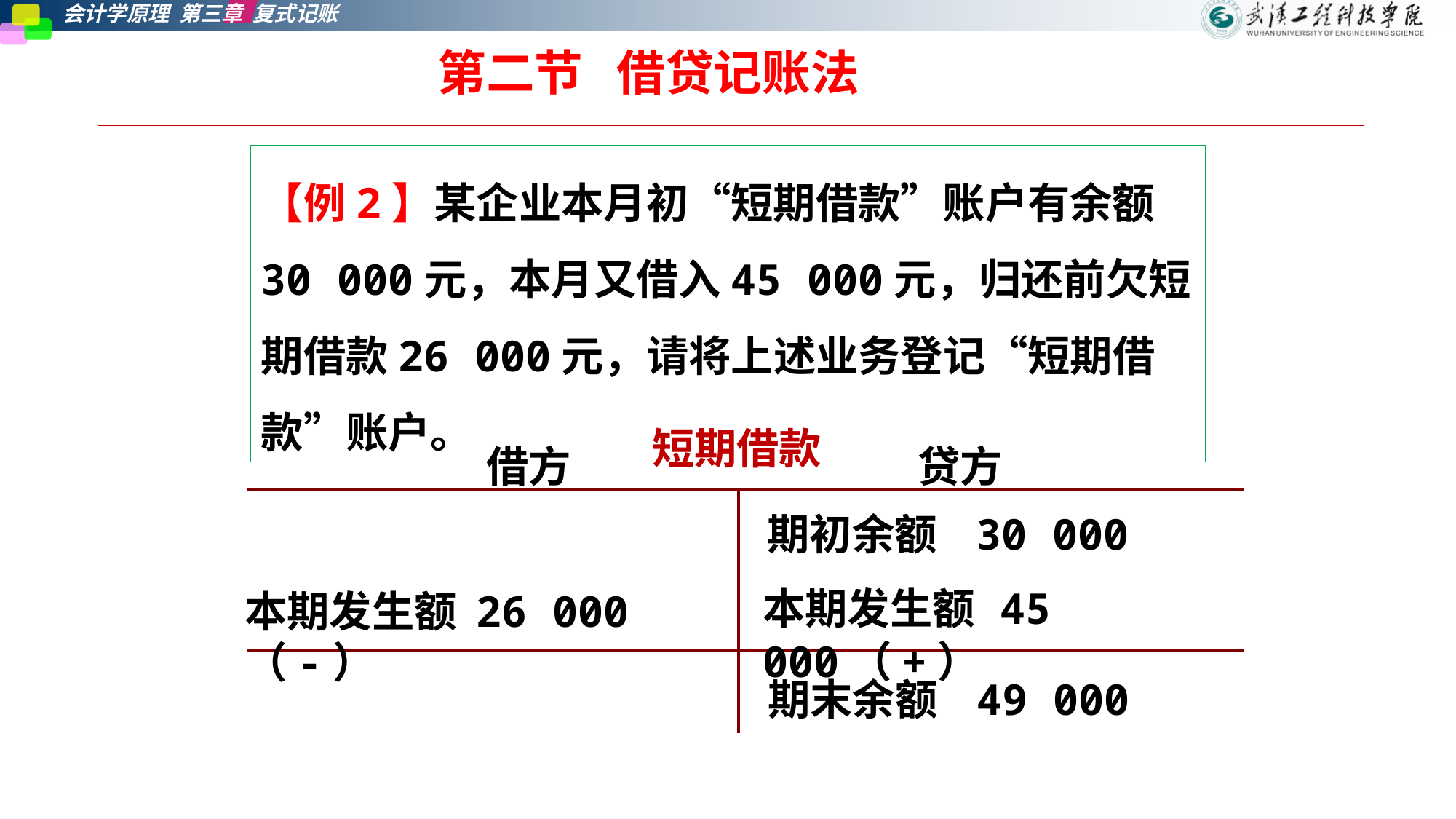

第二节   借贷记账法
【例2】某企业本月初“短期借款”账户有余额30 000元，本月又借入45 000元，归还前欠短期借款26 000元，请将上述业务登记“短期借款”账户。
短期借款
| 借方 贷方 |  |
| --- | --- |
|  |  |
|  |  |
期初余额   30 000
本期发生额 45 000（+）
本期发生额 26 000（-）
期末余额   49 000